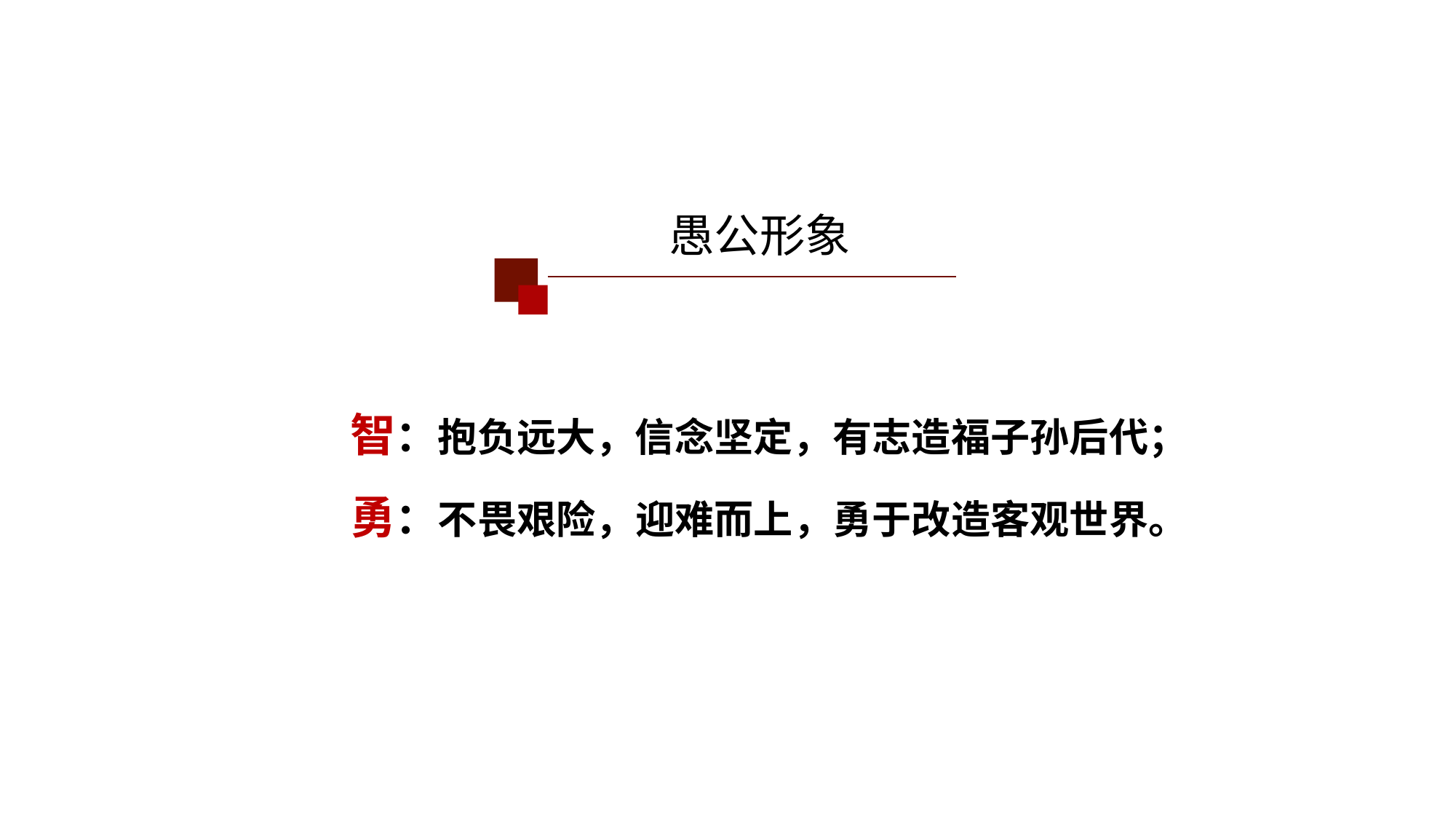

愚公形象

智：抱负远大，信念坚定，有志造福子孙后代；
勇：不畏艰险，迎难而上，勇于改造客观世界。